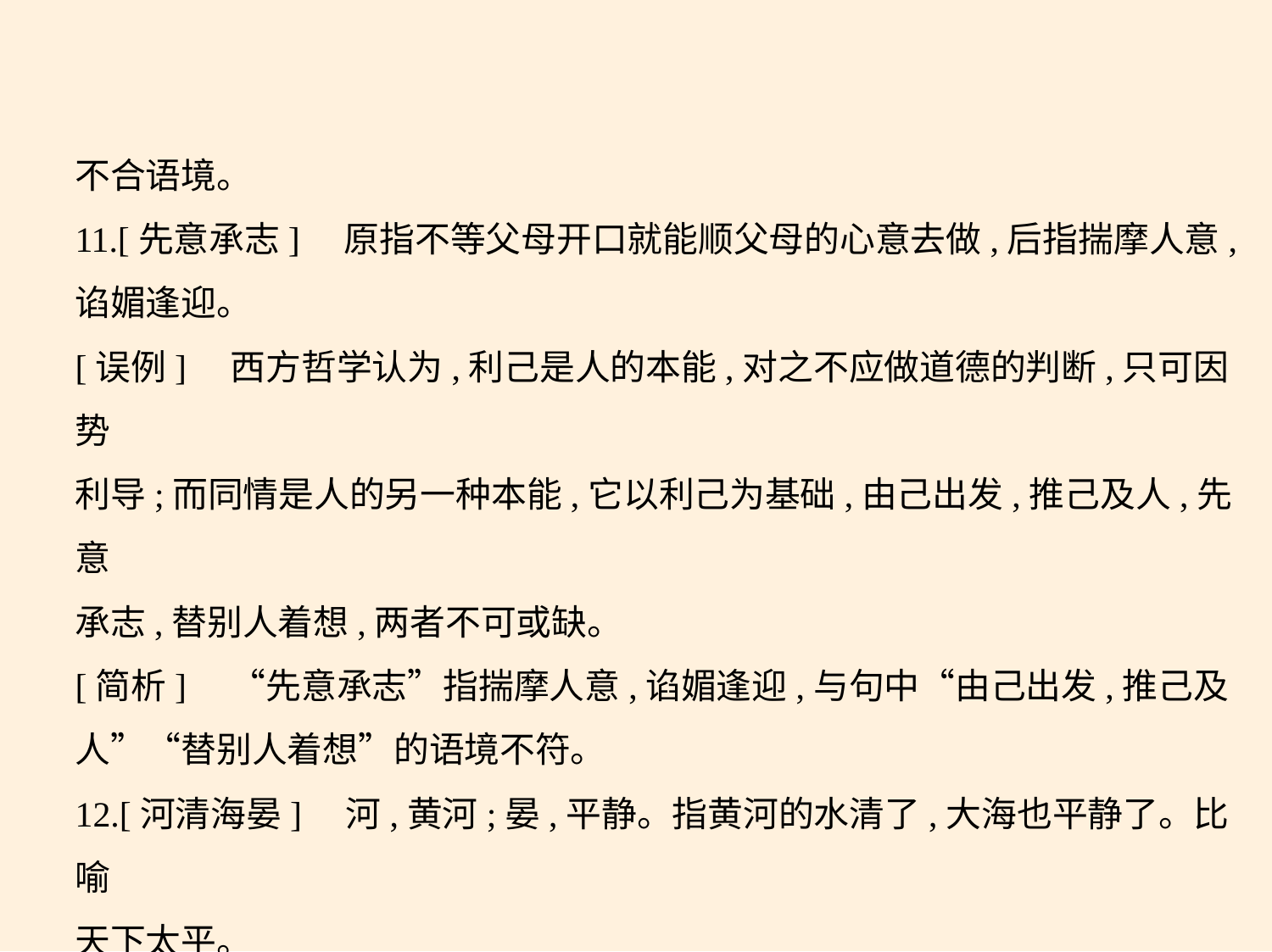

不合语境。
11.[先意承志]　原指不等父母开口就能顺父母的心意去做,后指揣摩人意,
谄媚逢迎。
[误例]　西方哲学认为,利己是人的本能,对之不应做道德的判断,只可因势
利导;而同情是人的另一种本能,它以利己为基础,由己出发,推己及人,先意
承志,替别人着想,两者不可或缺。
[简析]　“先意承志”指揣摩人意,谄媚逢迎,与句中“由己出发,推己及
人”“替别人着想”的语境不符。
12.[河清海晏]　河,黄河;晏,平静。指黄河的水清了,大海也平静了。比喻
天下太平。
[正例]　那时的大宋河清海晏,风调雨顺,朝廷偃武修文,百姓生活无忧,经
济文化高度发达。